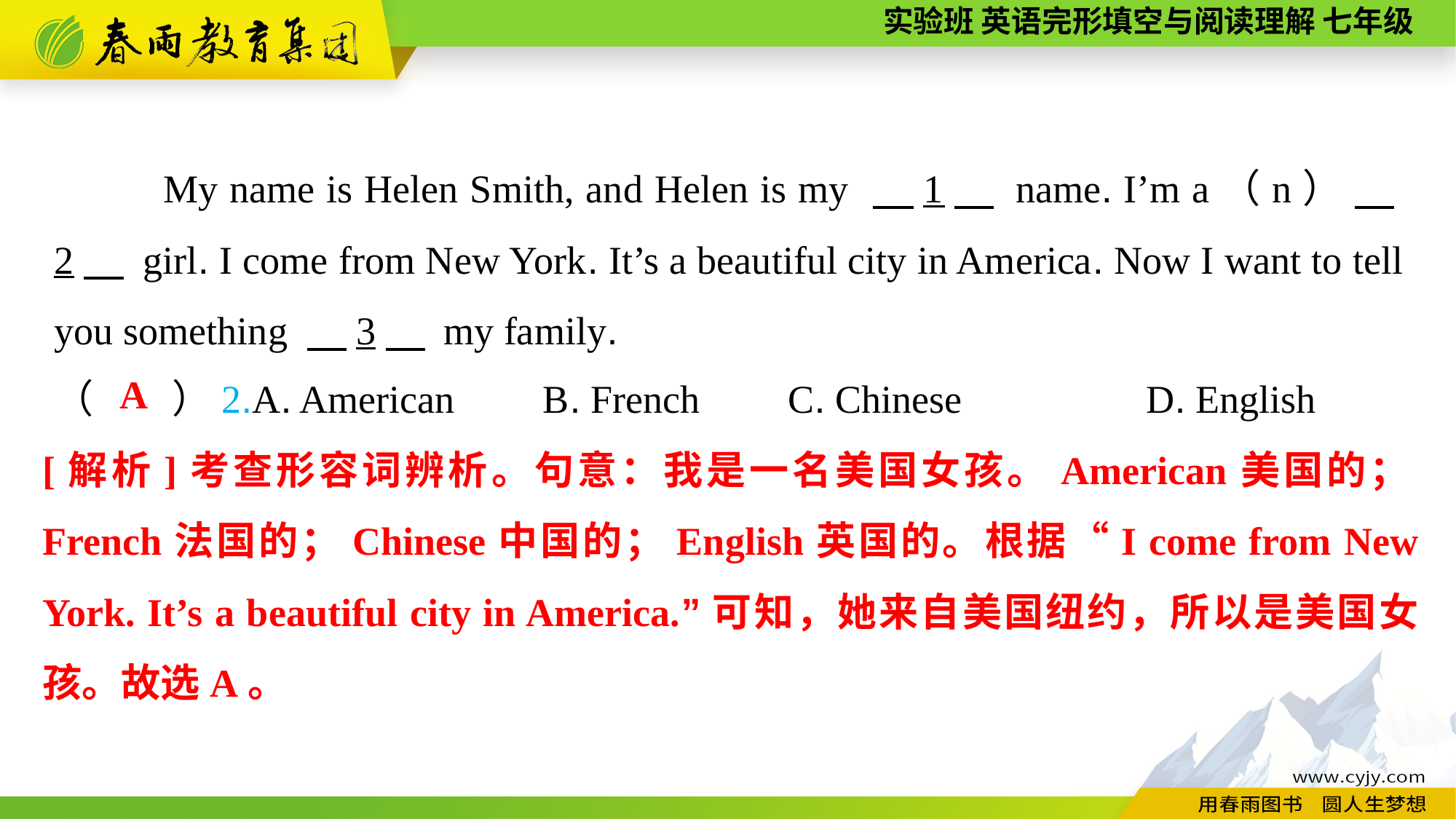

My name is Helen Smith, and Helen is my 　1　 name. I’m a（n） 　2　 girl. I come from New York. It’s a beautiful city in America. Now I want to tell you something 　3　 my family.
（　　）2.A. American         B. French	        C. Chinese		D. English
A
[解析]考查形容词辨析。句意：我是一名美国女孩。American美国的；French法国的；Chinese中国的；English英国的。根据“I come from New York. It’s a beautiful city in America.”可知，她来自美国纽约，所以是美国女孩。故选A。